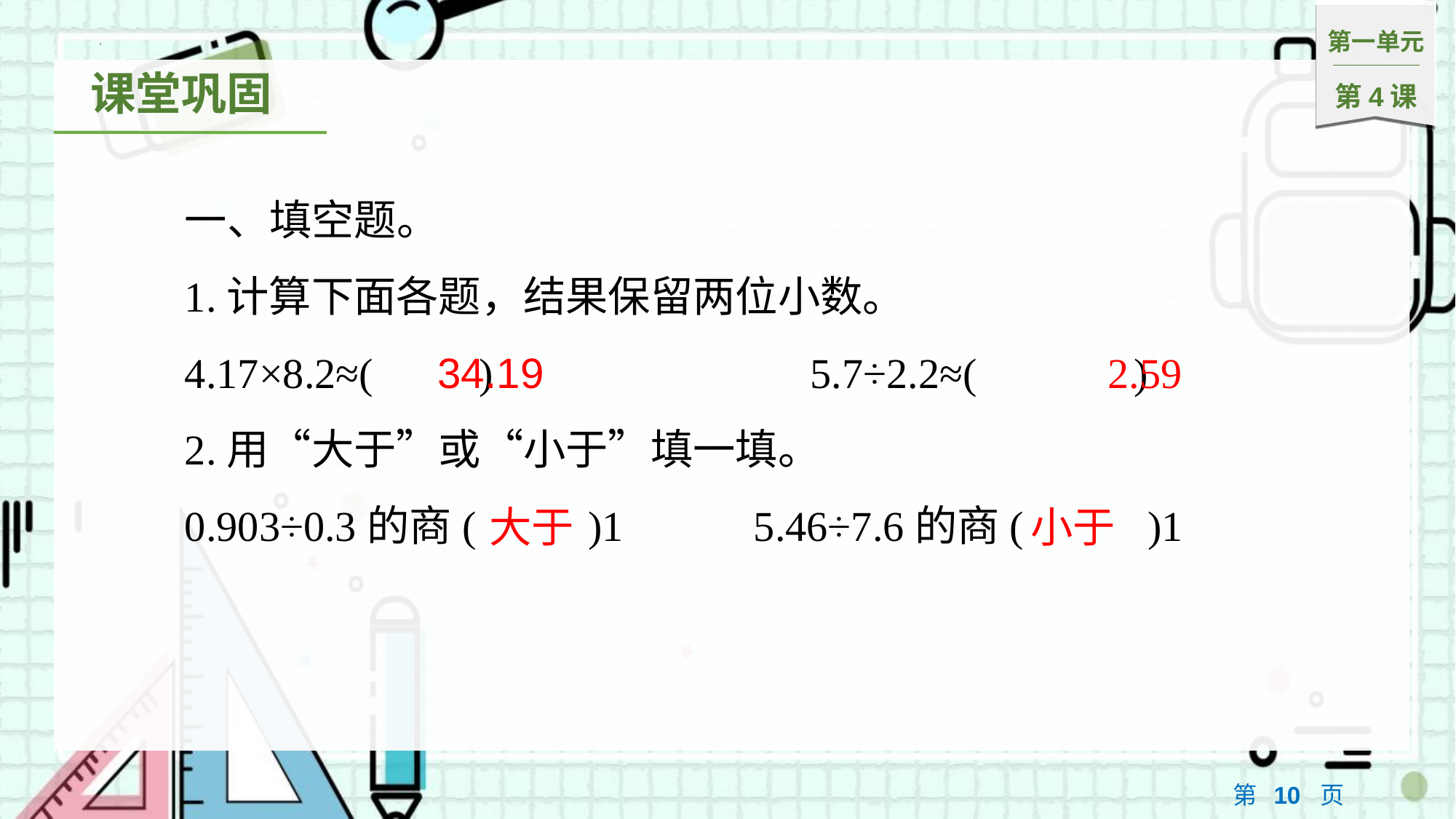

一、填空题。
1.计算下面各题，结果保留两位小数。
4.17×8.2≈(　	　)　　　　　　　5.7÷2.2≈(　	　)
2.用“大于”或“小于”填一填。
0.903÷0.3的商(　	　)1		5.46÷7.6的商(　  　)1

34.19
2.59
大于
小于